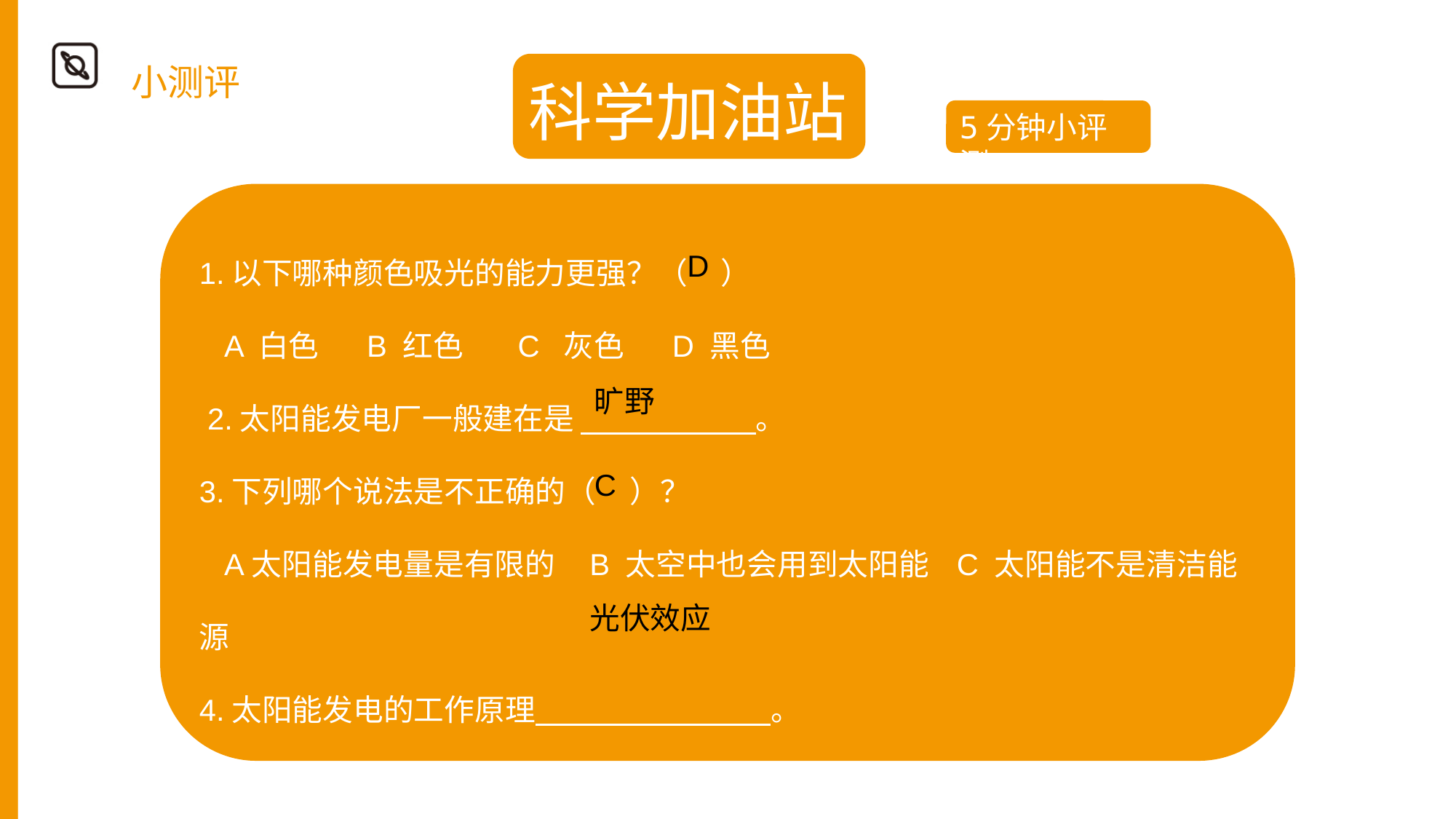

小测评
科学加油站
5分钟小评测
1.以下哪种颜色吸光的能力更强？（     ）
   A 白色      B 红色       C  灰色      D 黑色
 2.太阳能发电厂一般建在是                           。
3.下列哪个说法是不正确的（     ）？
   A太阳能发电量是有限的    B 太空中也会用到太阳能   C 太阳能不是清洁能源
4.太阳能发电的工作原理                                   。
D
旷野
C
光伏效应